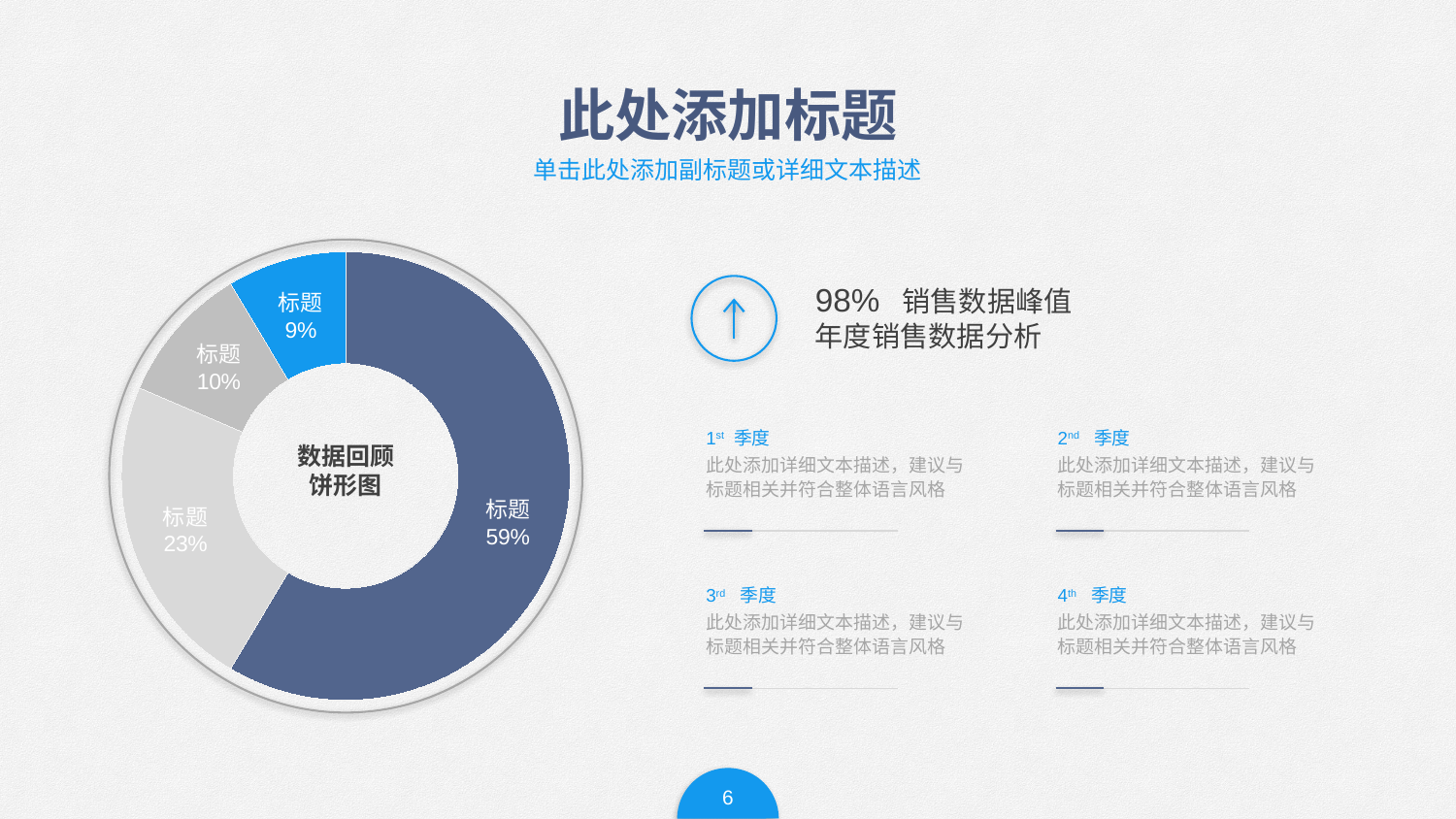

# 此处添加标题
单击此处添加副标题或详细文本描述

### Chart

| Category | 列1 |
|---|---|
| 标题 | 8.2 |
| 标题 | 3.2 |
| 标题 | 1.4 |
| 标题 | 1.2 |
98%  销售数据峰值
年度销售数据分析

1st 季度
2nd  季度
数据回顾
饼形图
此处添加详细文本描述，建议与标题相关并符合整体语言风格
此处添加详细文本描述，建议与标题相关并符合整体语言风格
3rd  季度
4th  季度
此处添加详细文本描述，建议与标题相关并符合整体语言风格
此处添加详细文本描述，建议与标题相关并符合整体语言风格
6